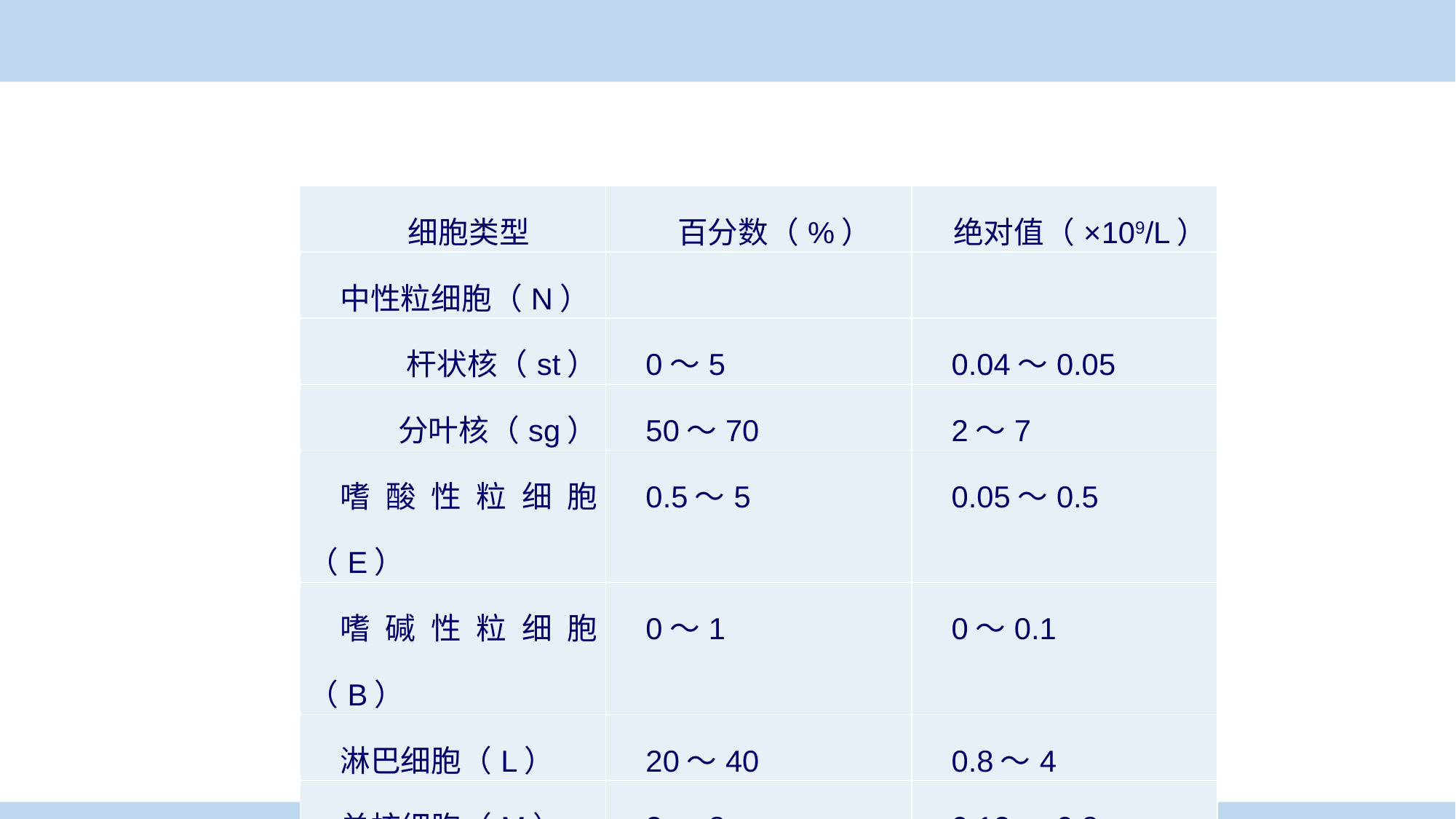

| 细胞类型 | 百分数（%） | 绝对值（×109/L） |
| --- | --- | --- |
| 中性粒细胞（N） |  |  |
| 杆状核（st） | 0～5 | 0.04～0.05 |
| 分叶核（sg） | 50～70 | 2～7 |
| 嗜酸性粒细胞（E） | 0.5～5 | 0.05～0.5 |
| 嗜碱性粒细胞（B） | 0～1 | 0～0.1 |
| 淋巴细胞（L） | 20～40 | 0.8～4 |
| 单核细胞（M） | 3～8 | 0.12～0.8 |